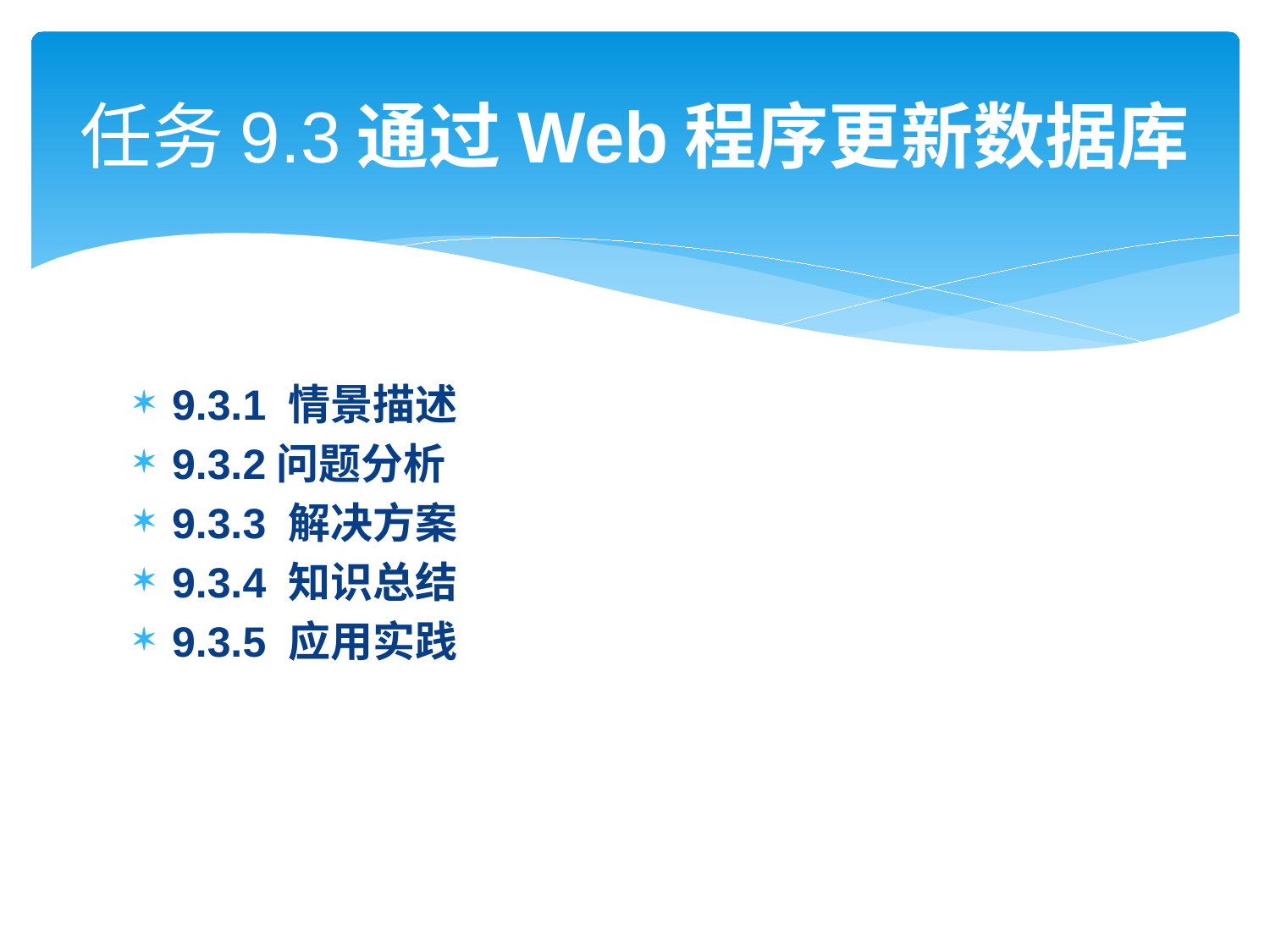

# 任务9.3通过Web程序更新数据库
9.3.1 情景描述
9.3.2问题分析
9.3.3 解决方案
9.3.4 知识总结
9.3.5 应用实践